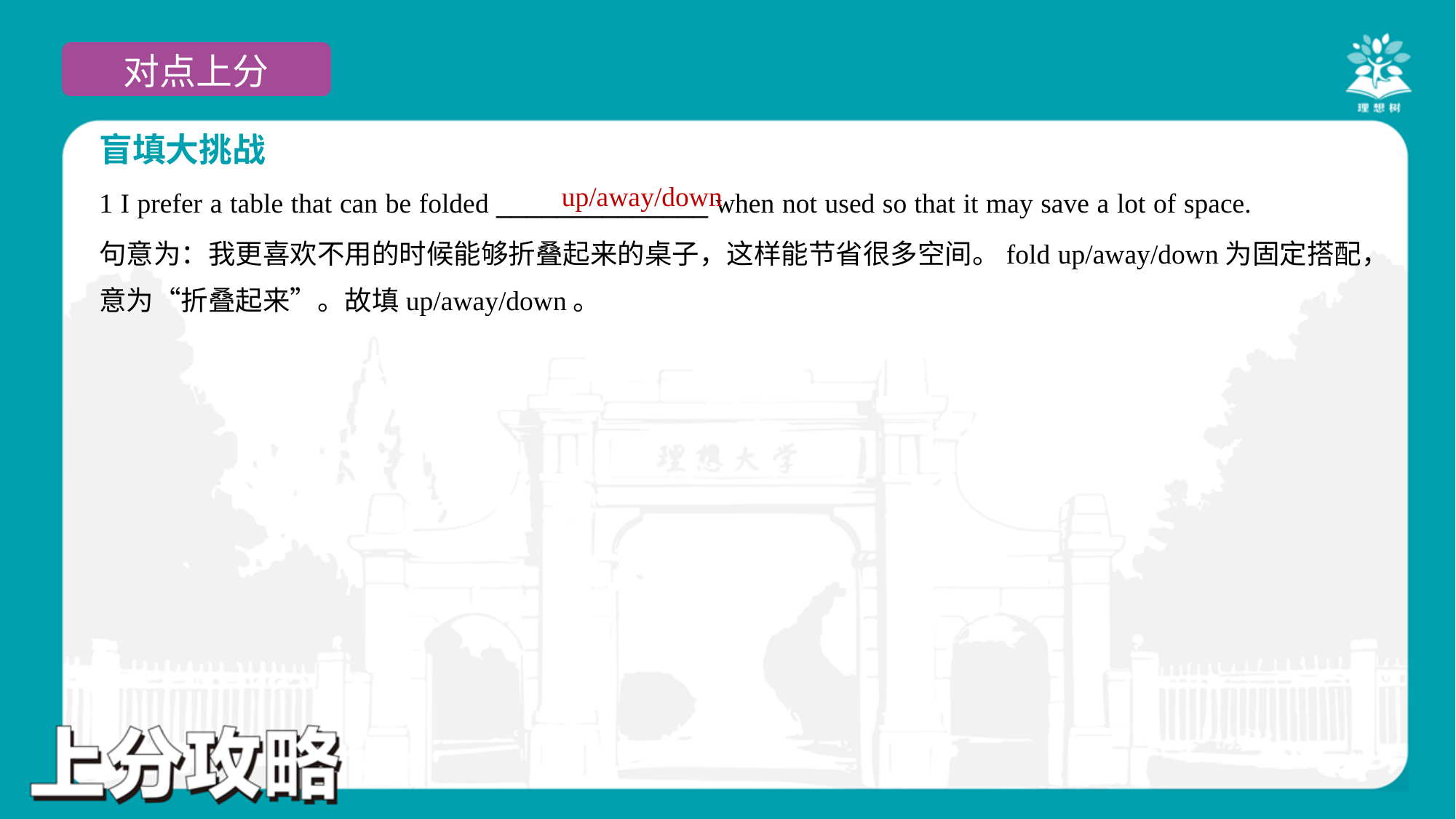

盲填大挑战
up/away/down
1 I prefer a table that can be folded ______________ when not used so that it may save a lot of space.
句意为：我更喜欢不用的时候能够折叠起来的桌子，这样能节省很多空间。fold up/away/down为固定搭配，
意为“折叠起来”。故填up/away/down。